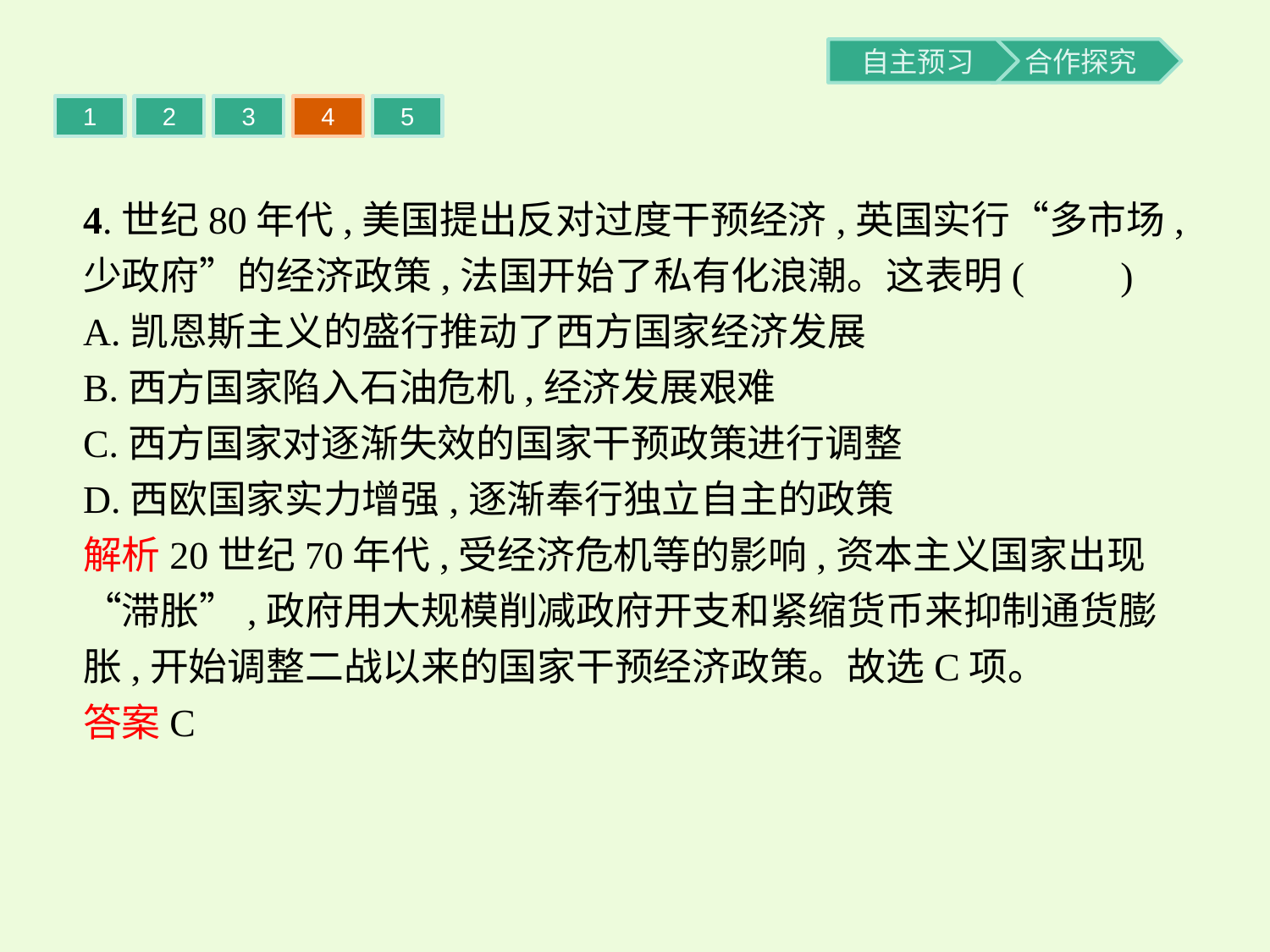

1
2
3
4
5
4.世纪80年代,美国提出反对过度干预经济,英国实行“多市场,少政府”的经济政策,法国开始了私有化浪潮。这表明(　　)
A.凯恩斯主义的盛行推动了西方国家经济发展
B.西方国家陷入石油危机,经济发展艰难
C.西方国家对逐渐失效的国家干预政策进行调整
D.西欧国家实力增强,逐渐奉行独立自主的政策
解析20世纪70年代,受经济危机等的影响,资本主义国家出现“滞胀”,政府用大规模削减政府开支和紧缩货币来抑制通货膨胀,开始调整二战以来的国家干预经济政策。故选C项。
答案C